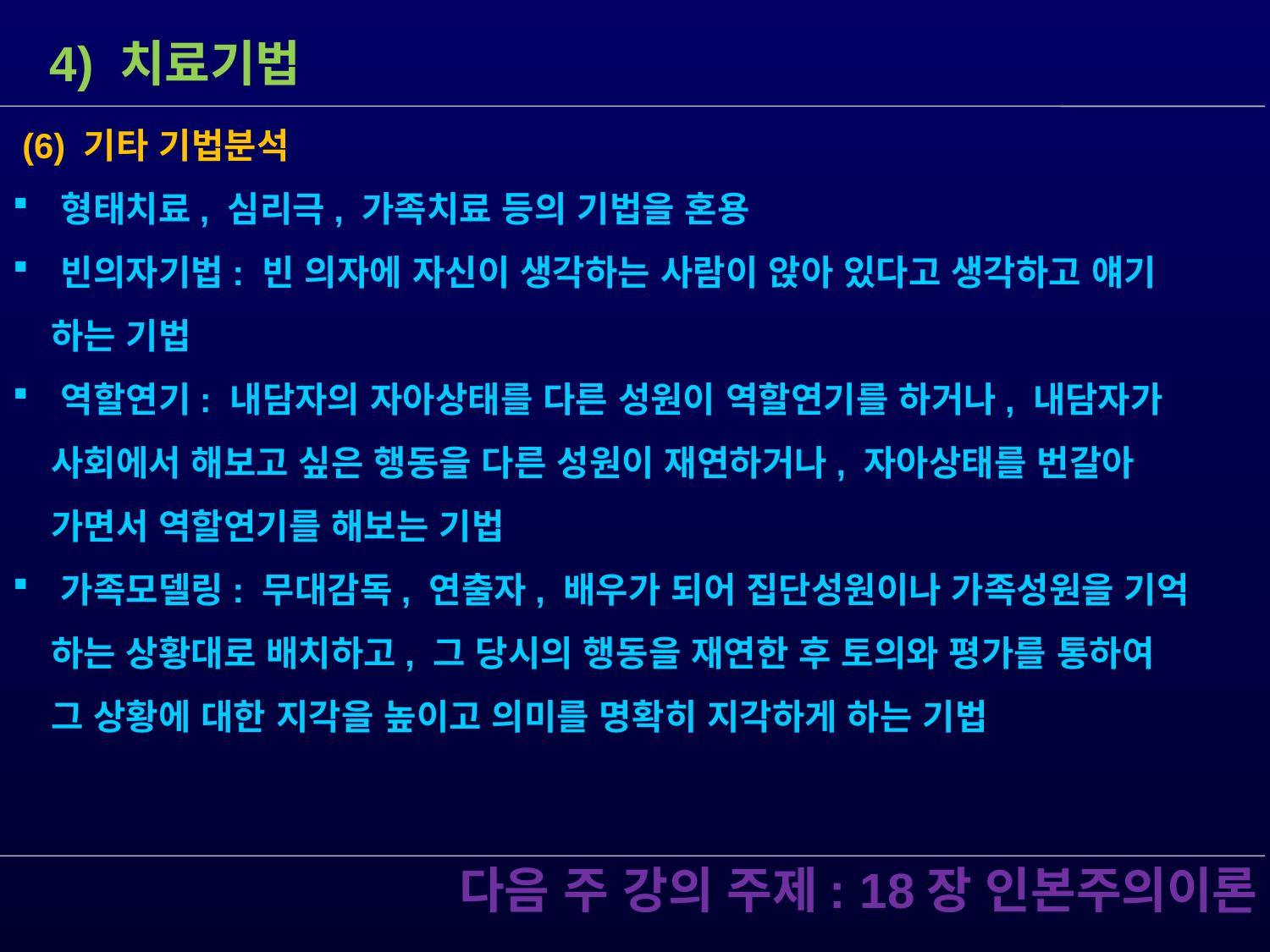

4) 치료기법
 (6) 기타 기법분석
 형태치료, 심리극, 가족치료 등의 기법을 혼용
 빈의자기법: 빈 의자에 자신이 생각하는 사람이 앉아 있다고 생각하고 얘기
   하는 기법
 역할연기: 내담자의 자아상태를 다른 성원이 역할연기를 하거나, 내담자가
   사회에서 해보고 싶은 행동을 다른 성원이 재연하거나, 자아상태를 번갈아
   가면서 역할연기를 해보는 기법
 가족모델링: 무대감독, 연출자, 배우가 되어 집단성원이나 가족성원을 기억
   하는 상황대로 배치하고, 그 당시의 행동을 재연한 후 토의와 평가를 통하여
   그 상황에 대한 지각을 높이고 의미를 명확히 지각하게 하는 기법

 다음 주 강의 주제: 18장 인본주의이론